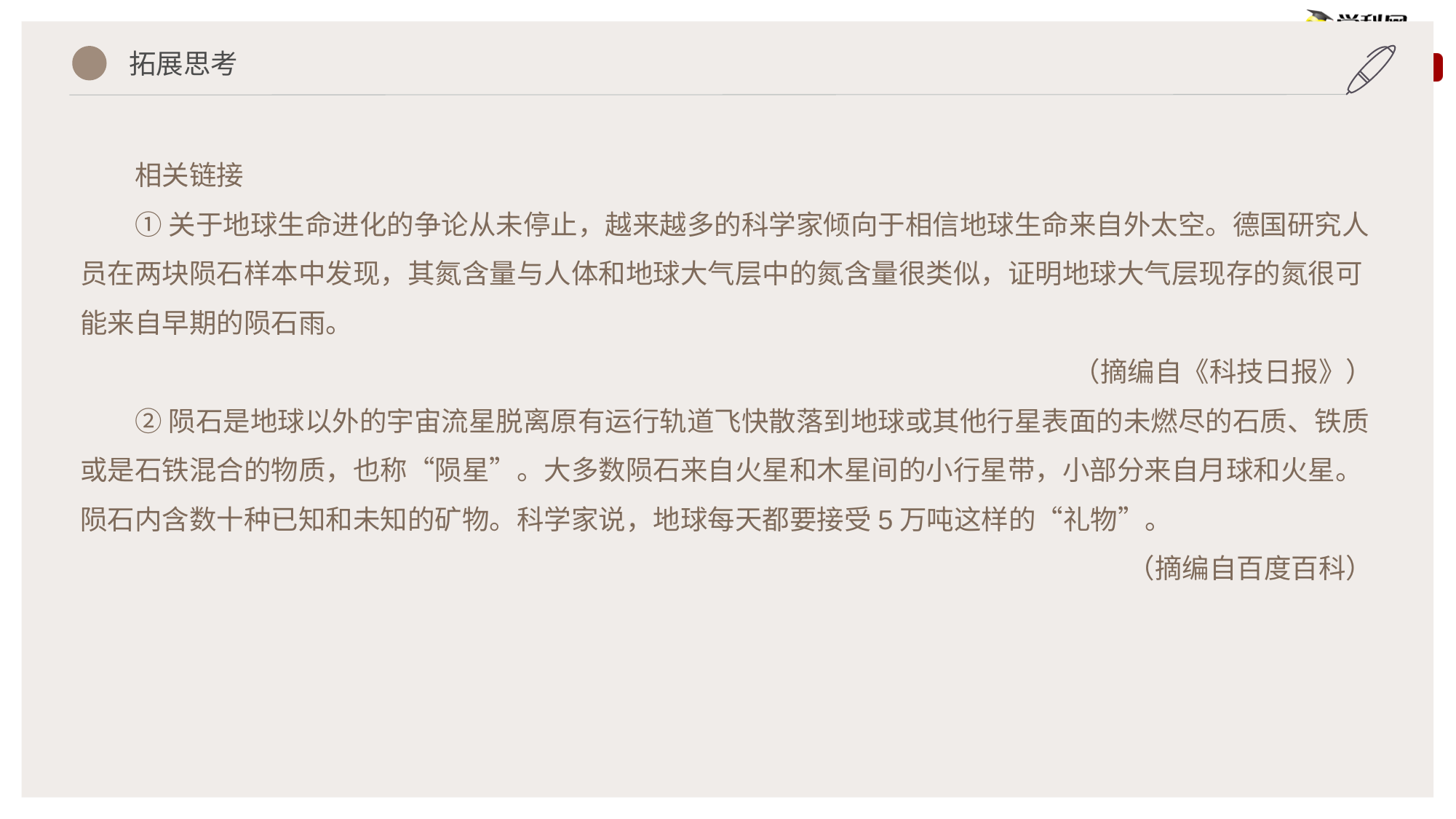

拓展思考

相关链接
①关于地球生命进化的争论从未停止，越来越多的科学家倾向于相信地球生命来自外太空。德国研究人员在两块陨石样本中发现，其氮含量与人体和地球大气层中的氮含量很类似，证明地球大气层现存的氮很可能来自早期的陨石雨。
（摘编自《科技日报》）
②陨石是地球以外的宇宙流星脱离原有运行轨道飞快散落到地球或其他行星表面的未燃尽的石质、铁质或是石铁混合的物质，也称“陨星”。大多数陨石来自火星和木星间的小行星带，小部分来自月球和火星。陨石内含数十种已知和未知的矿物。科学家说，地球每天都要接受5万吨这样的“礼物”。
（摘编自百度百科）